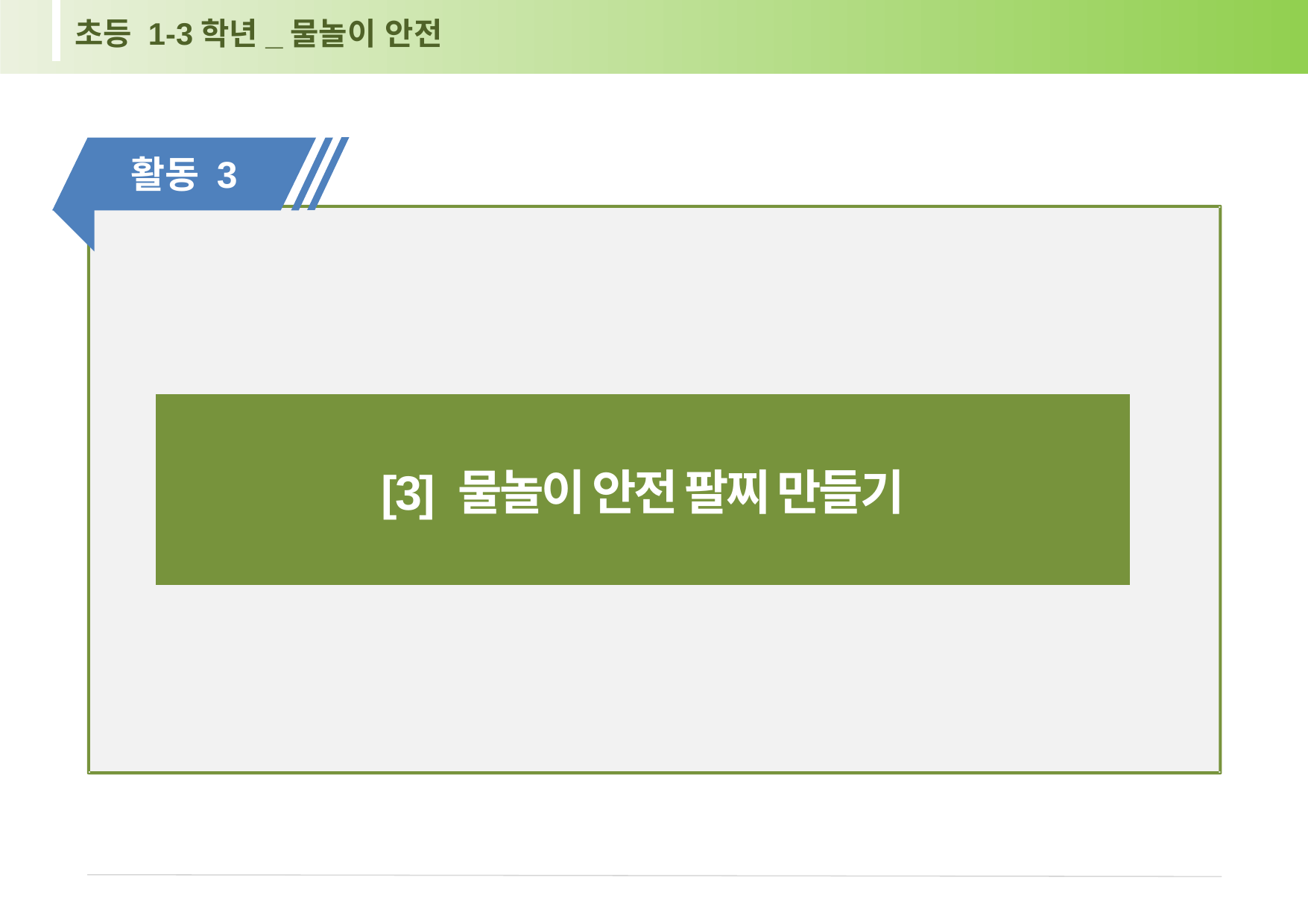

초등 1-3학년_물놀이 안전

활동 3

[3] 물놀이 안전 팔찌 만들기